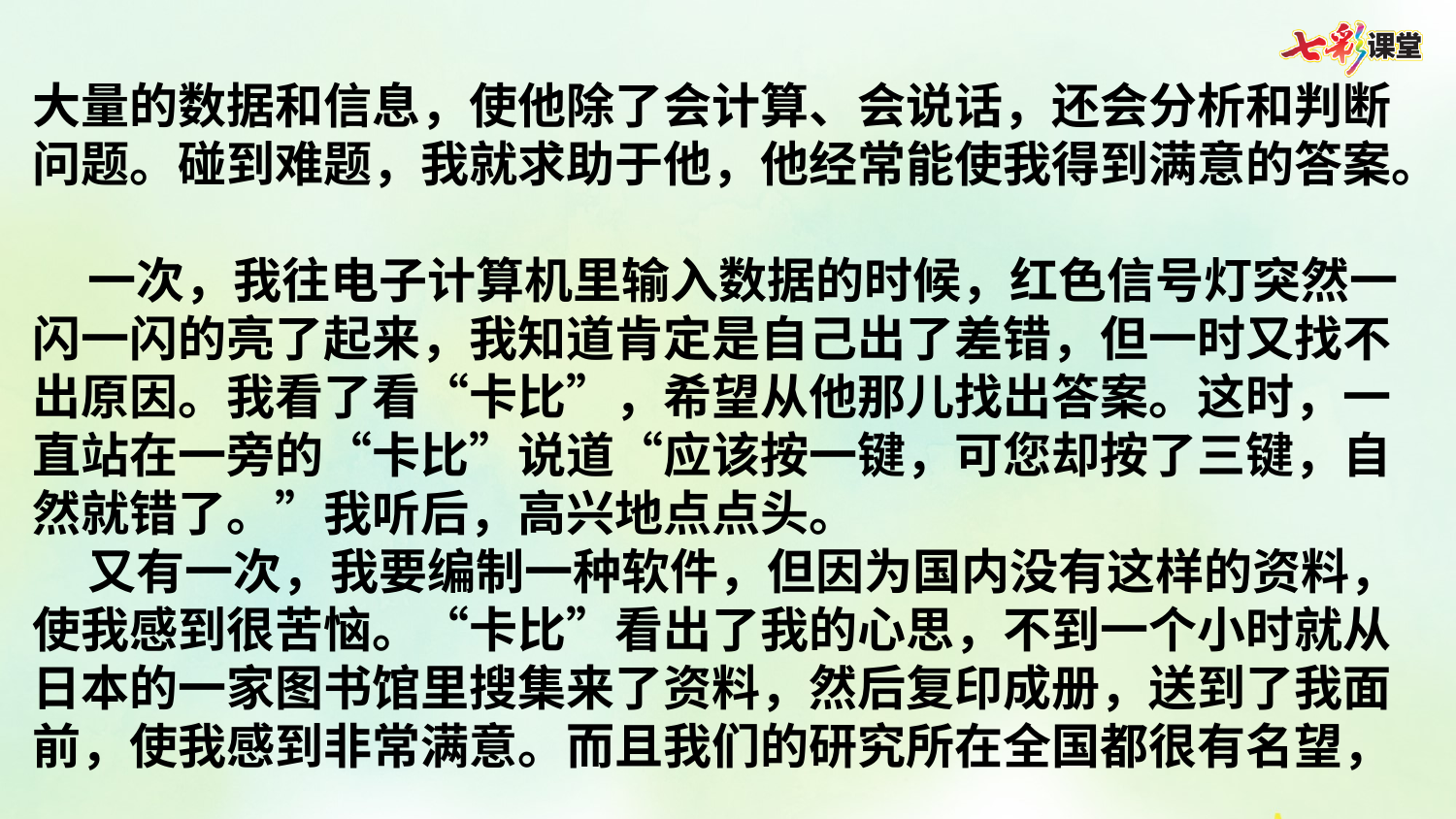

大量的数据和信息，使他除了会计算、会说话，还会分析和判断问题。碰到难题，我就求助于他，他经常能使我得到满意的答案。
    一次，我往电子计算机里输入数据的时候，红色信号灯突然一闪一闪的亮了起来，我知道肯定是自己出了差错，但一时又找不出原因。我看了看“卡比”，希望从他那儿找出答案。这时，一直站在一旁的“卡比”说道“应该按一键，可您却按了三键，自然就错了。”我听后，高兴地点点头。
    又有一次，我要编制一种软件，但因为国内没有这样的资料，使我感到很苦恼。“卡比”看出了我的心思，不到一个小时就从日本的一家图书馆里搜集来了资料，然后复印成册，送到了我面前，使我感到非常满意。而且我们的研究所在全国都很有名望，